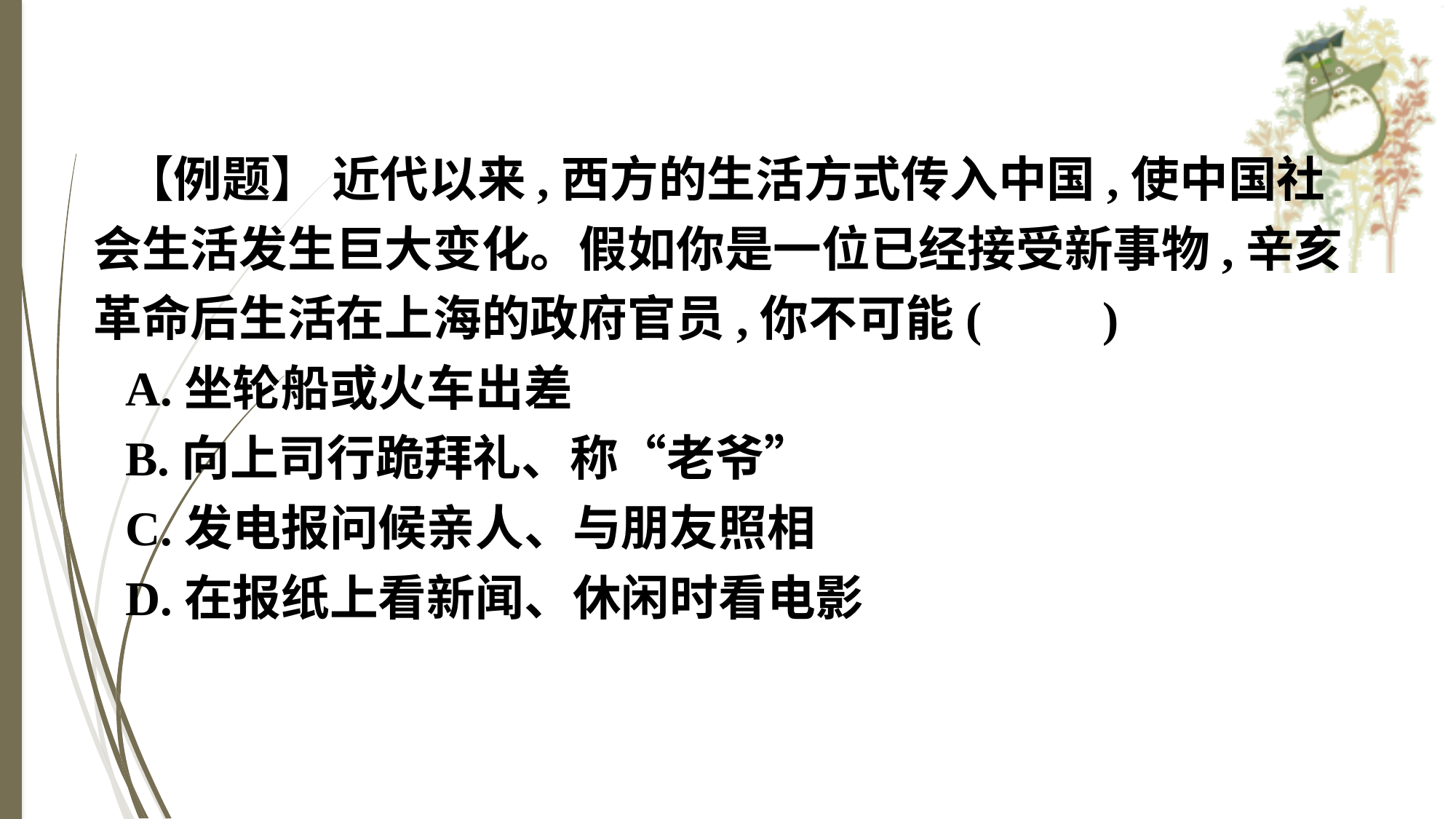

【例题】 近代以来,西方的生活方式传入中国,使中国社会生活发生巨大变化。假如你是一位已经接受新事物,辛亥革命后生活在上海的政府官员,你不可能(　　)
A.坐轮船或火车出差
B.向上司行跪拜礼、称“老爷”
C.发电报问候亲人、与朋友照相
D.在报纸上看新闻、休闲时看电影